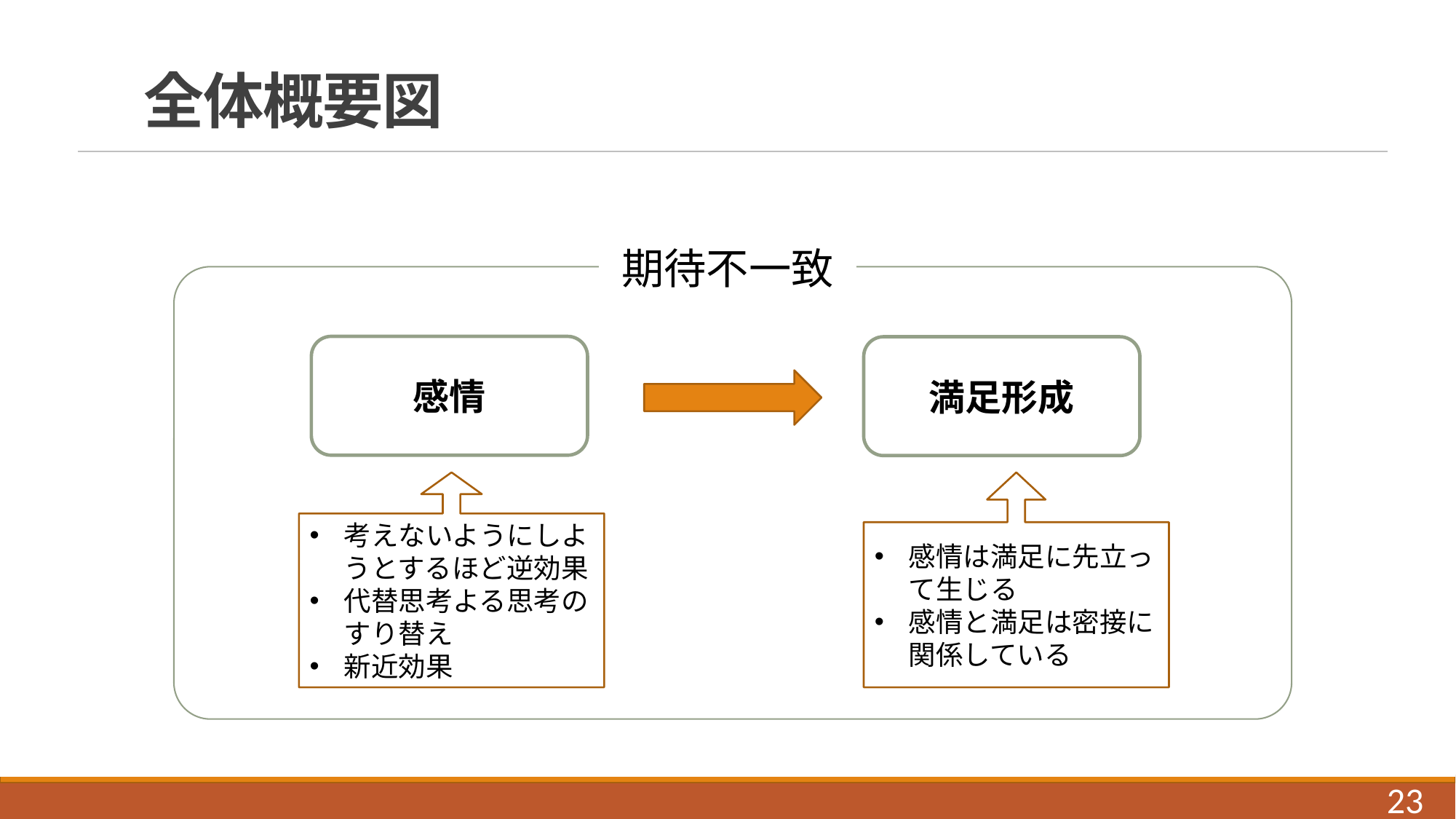

# 全体概要図
期待不一致

感情
満足形成

考えないようにしようとするほど逆効果
代替思考よる思考のすり替え
新近効果
感情は満足に先立って生じる
感情と満足は密接に関係している
23